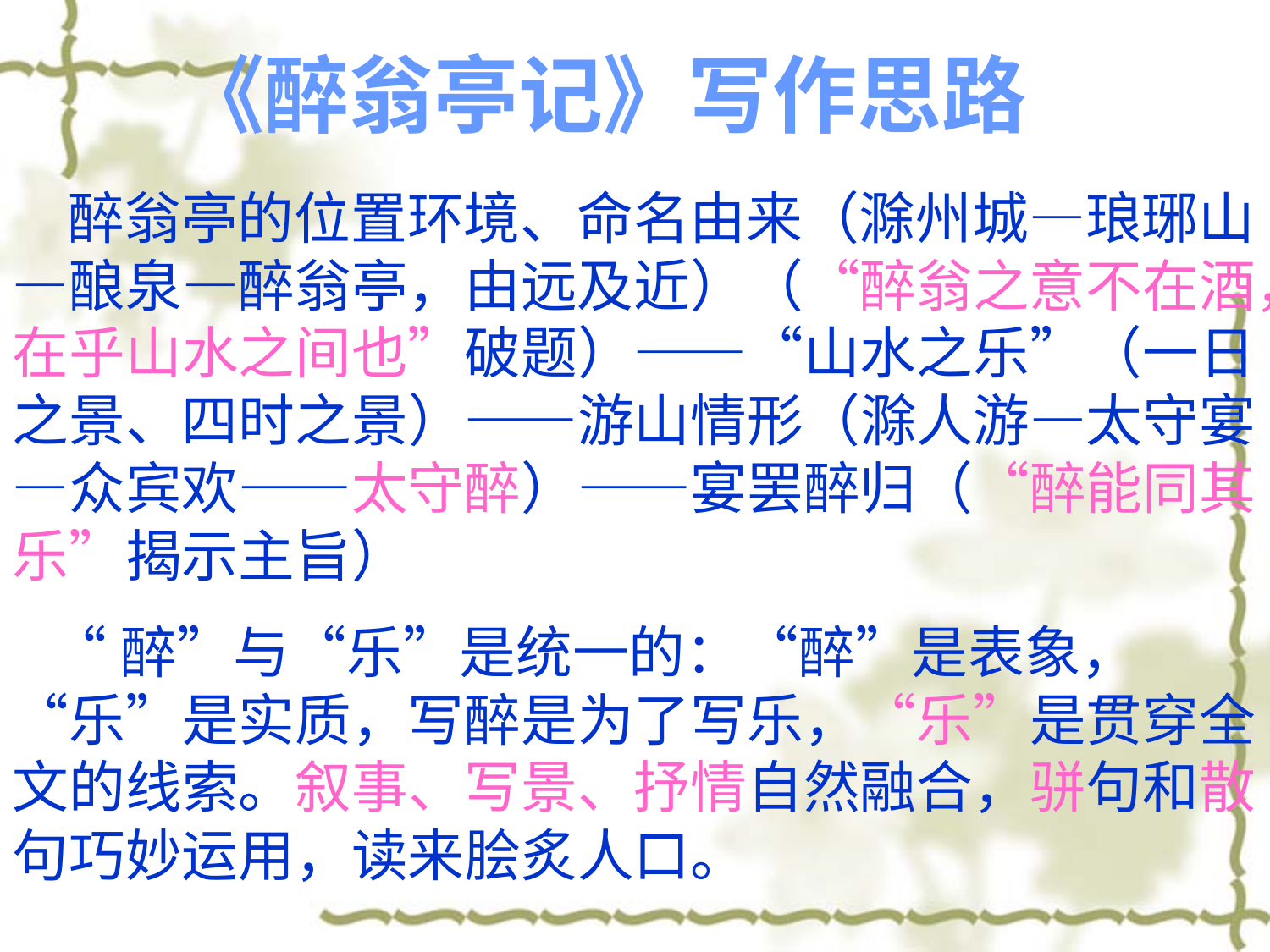

《醉翁亭记》写作思路
    醉翁亭的位置环境、命名由来（滁州城—琅琊山—酿泉—醉翁亭，由远及近）（“醉翁之意不在酒，在乎山水之间也”破题）——“山水之乐”（一日之景、四时之景）——游山情形（滁人游—太守宴—众宾欢——太守醉）——宴罢醉归（“醉能同其乐”揭示主旨）
   “醉”与“乐”是统一的：“醉”是表象，“乐”是实质，写醉是为了写乐，“乐”是贯穿全文的线索。叙事、写景、抒情自然融合，骈句和散句巧妙运用，读来脍炙人口。